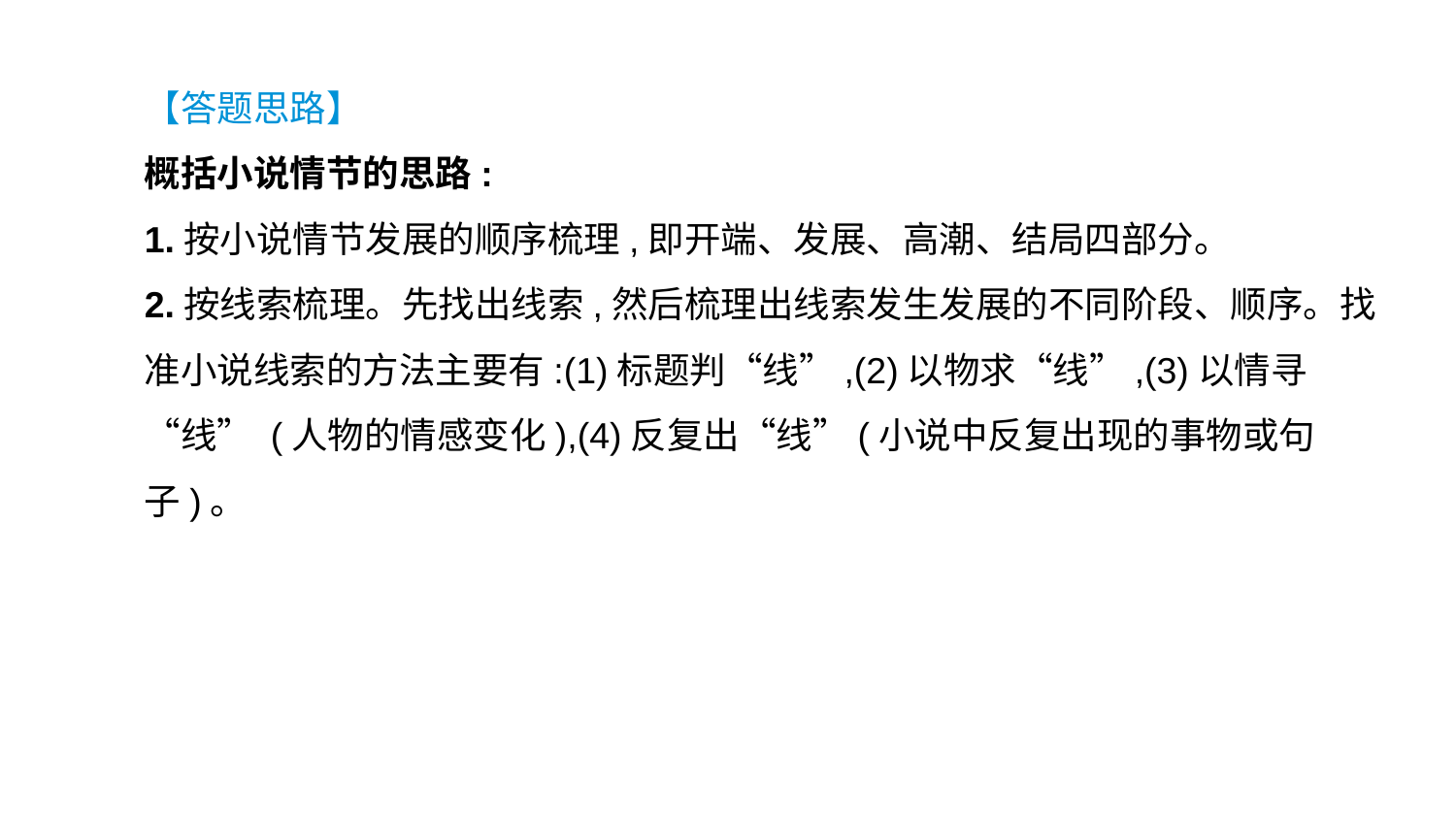

【答题思路】
概括小说情节的思路:
1.按小说情节发展的顺序梳理,即开端、发展、高潮、结局四部分。
2.按线索梳理。先找出线索,然后梳理出线索发生发展的不同阶段、顺序。找准小说线索的方法主要有:(1)标题判“线”,(2)以物求“线”,(3)以情寻“线” (人物的情感变化),(4)反复出“线”(小说中反复出现的事物或句子)。